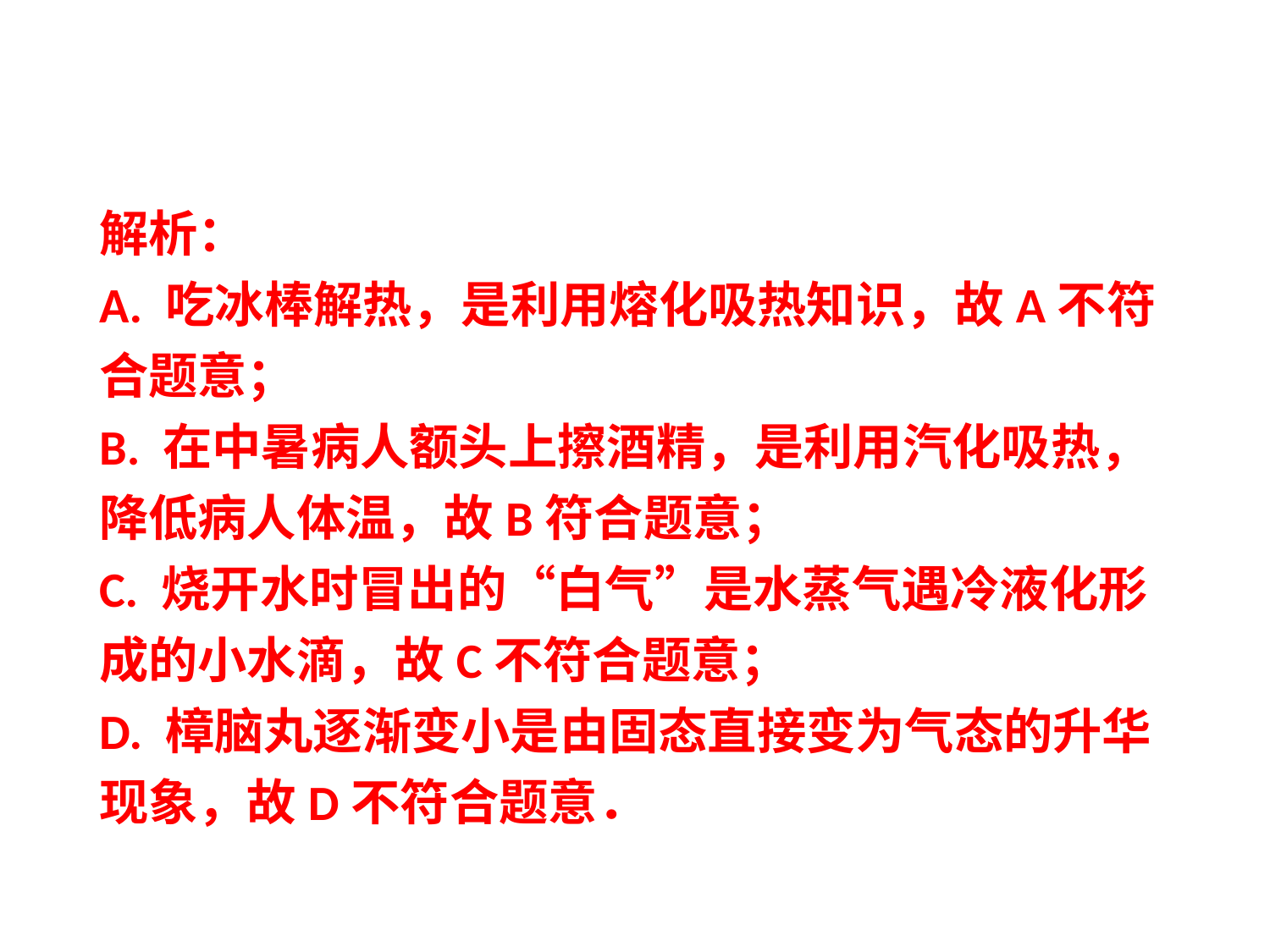

解析：
A. 吃冰棒解热，是利用熔化吸热知识，故A不符合题意；
B. 在中暑病人额头上擦酒精，是利用汽化吸热，降低病人体温，故B符合题意；
C. 烧开水时冒出的“白气”是水蒸气遇冷液化形成的小水滴，故C不符合题意；
D. 樟脑丸逐渐变小是由固态直接变为气态的升华现象，故D不符合题意．